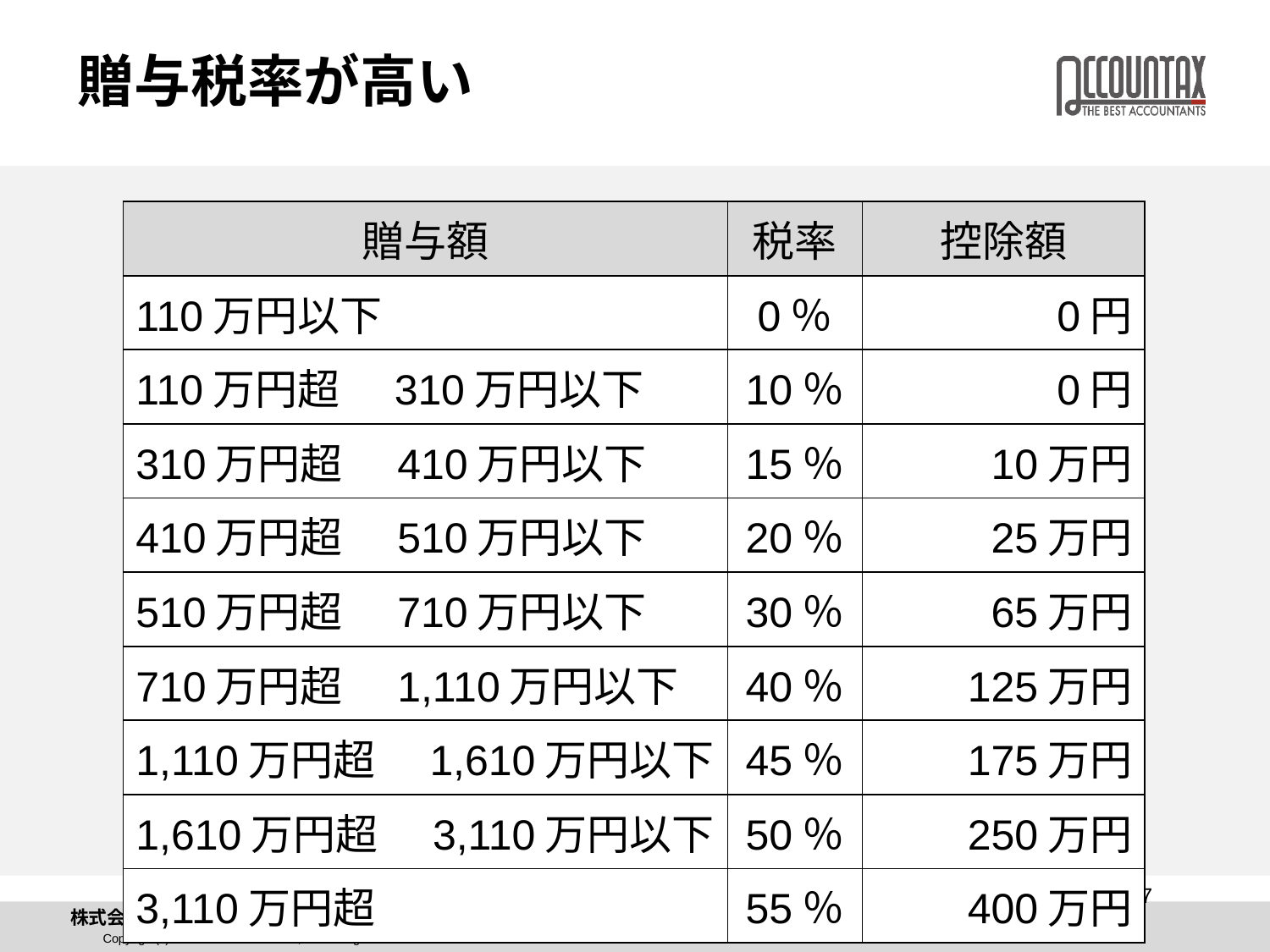

# 贈与税率が高い

| 贈与額 | 税率 | 控除額 |
| --- | --- | --- |
| 110万円以下 | 0％ | 0円 |
| 110万円超　310万円以下 | 10％ | 0円 |
| 310万円超　410万円以下 | 15％ | 10万円 |
| 410万円超　510万円以下 | 20％ | 25万円 |
| 510万円超　710万円以下 | 30％ | 65万円 |
| 710万円超　1,110万円以下 | 40％ | 125万円 |
| 1,110万円超　1,610万円以下 | 45％ | 175万円 |
| 1,610万円超　3,110万円以下 | 50％ | 250万円 |
| 3,110万円超 | 55％ | 400万円 |
47